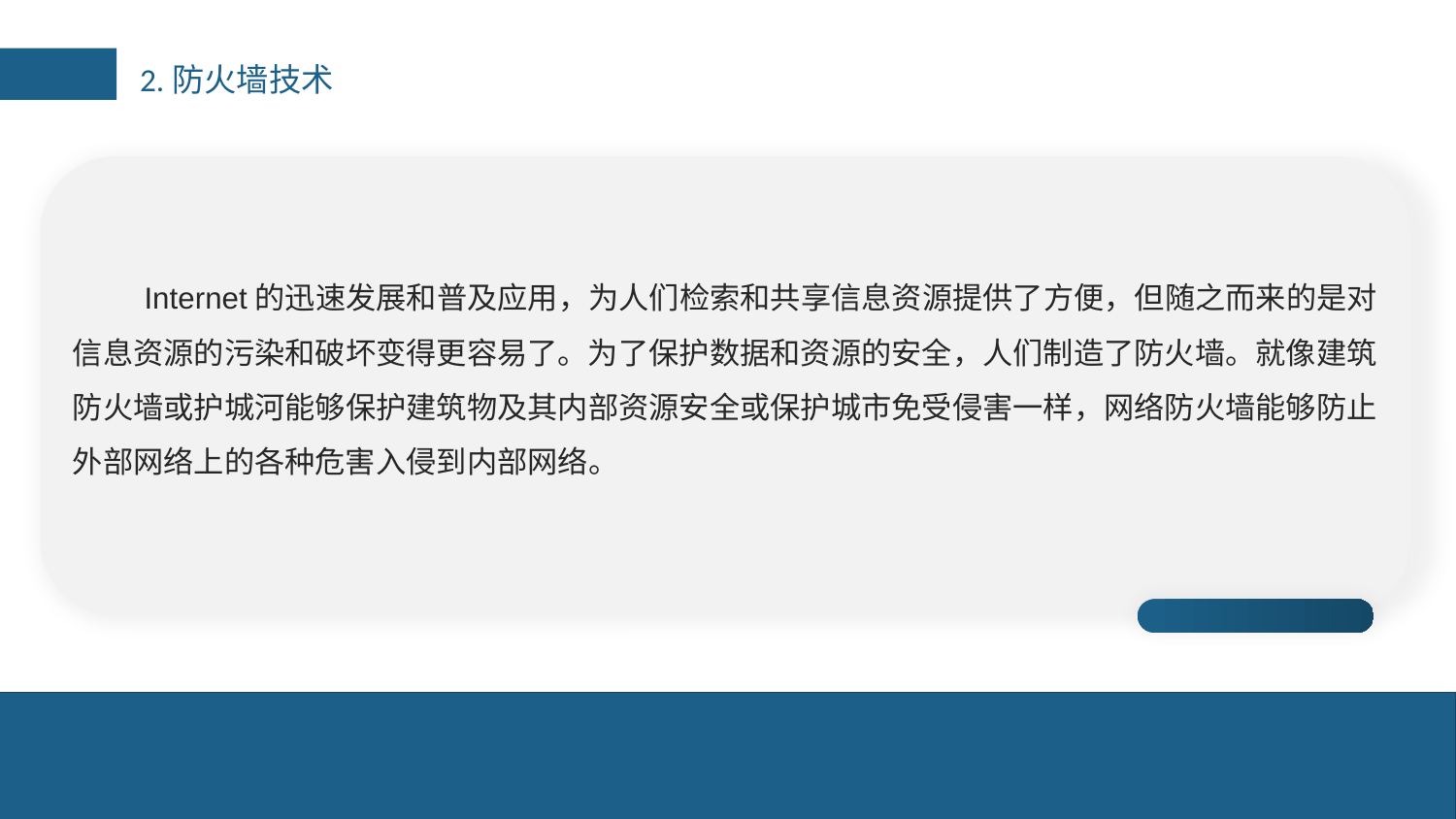

2.防火墙技术

Internet的迅速发展和普及应用，为人们检索和共享信息资源提供了方便，但随之而来的是对信息资源的污染和破坏变得更容易了。为了保护数据和资源的安全，人们制造了防火墙。就像建筑防火墙或护城河能够保护建筑物及其内部资源安全或保护城市免受侵害一样，网络防火墙能够防止外部网络上的各种危害入侵到内部网络。